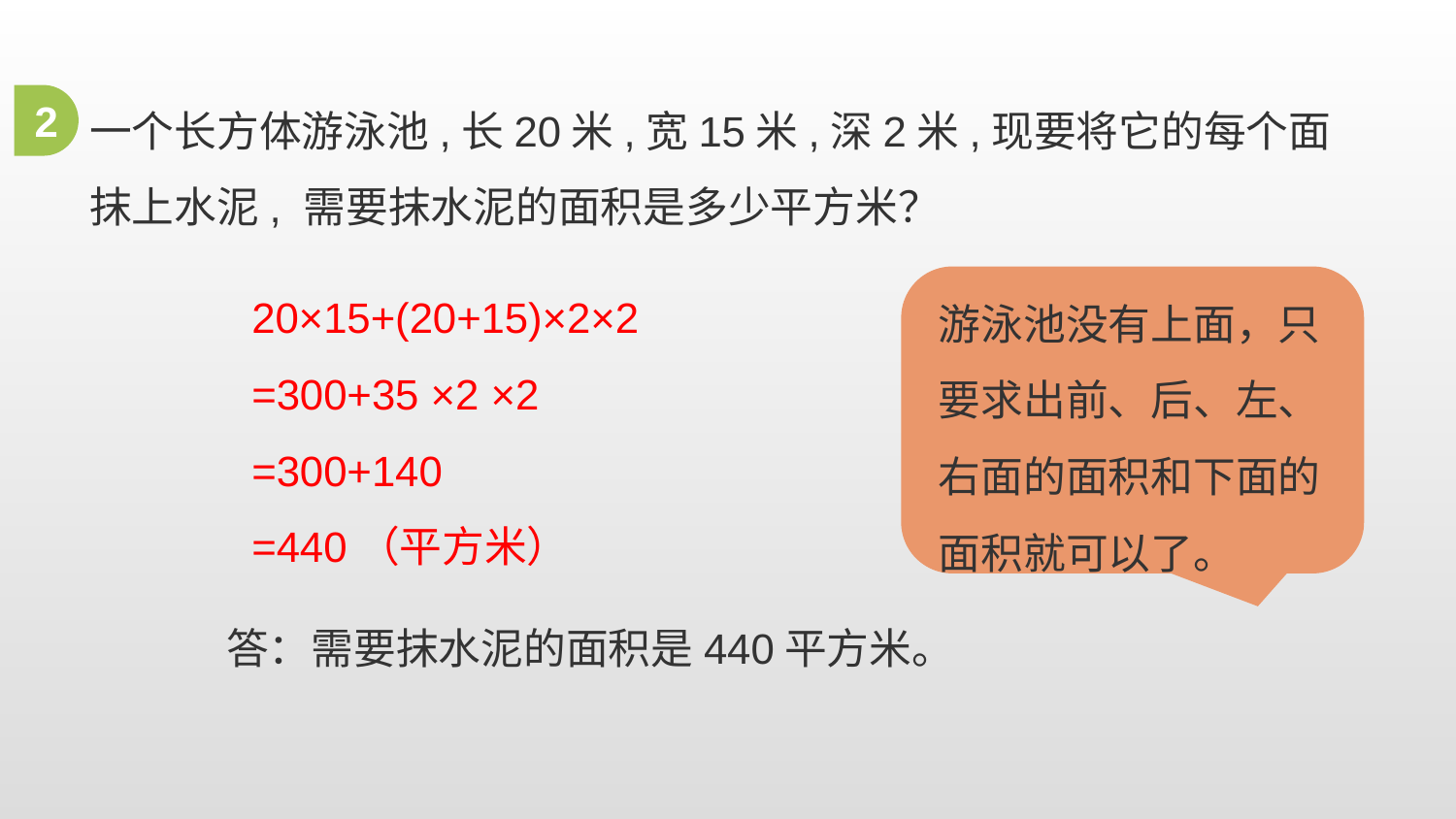

一个长方体游泳池,长20米,宽15米,深2米,现要将它的每个面抹上水泥, 需要抹水泥的面积是多少平方米？
2
20×15+(20+15)×2×2
=300+35 ×2 ×2
=300+140
=440（平方米）

游泳池没有上面，只要求出前、后、左、右面的面积和下面的面积就可以了。
答：需要抹水泥的面积是440平方米。